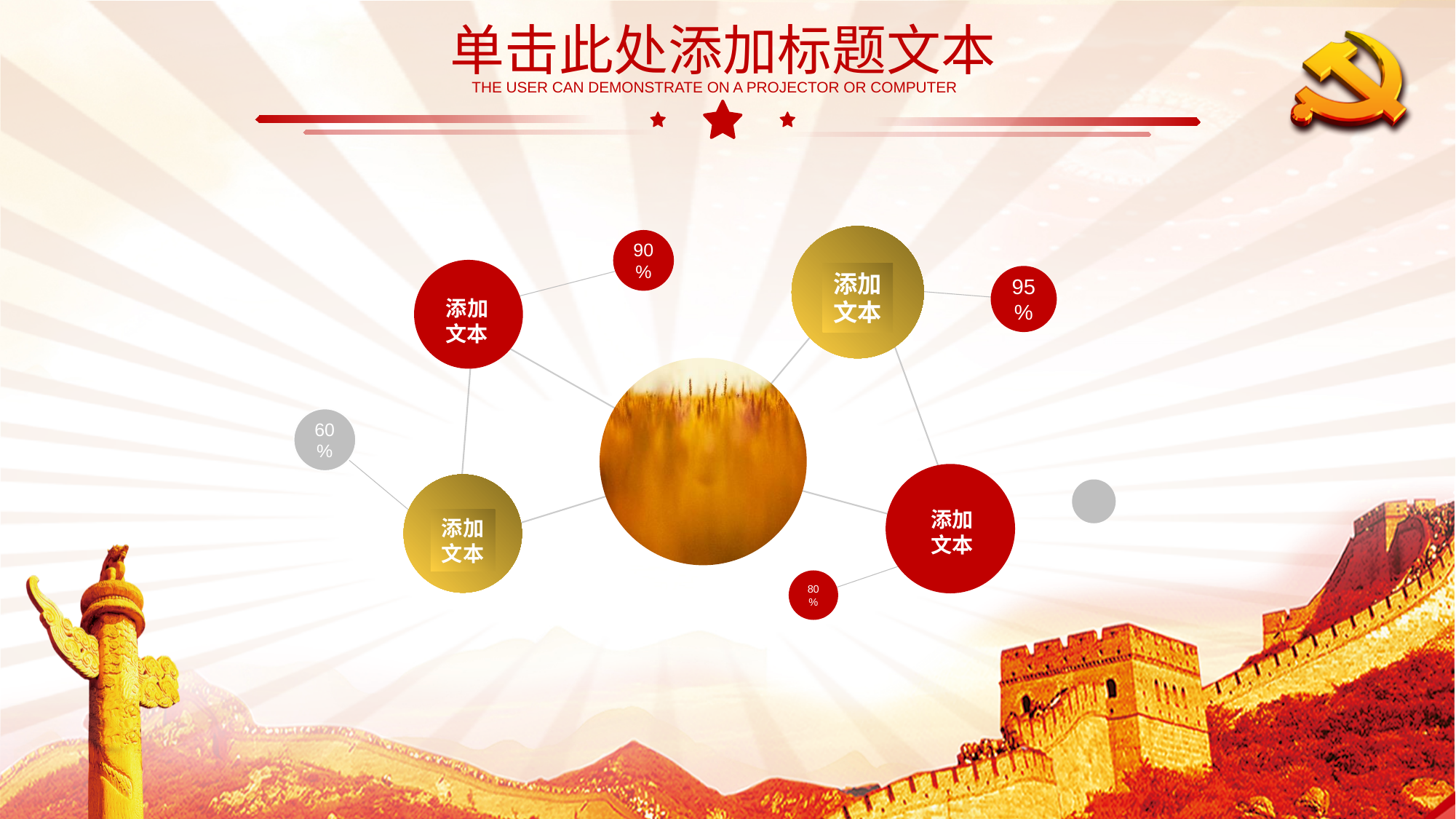

单击此处添加标题文本
THE USER CAN DEMONSTRATE ON A PROJECTOR OR COMPUTER

添加
文本
90%

添加
文本
95%

60%

添加
文本

添加
文本

80%